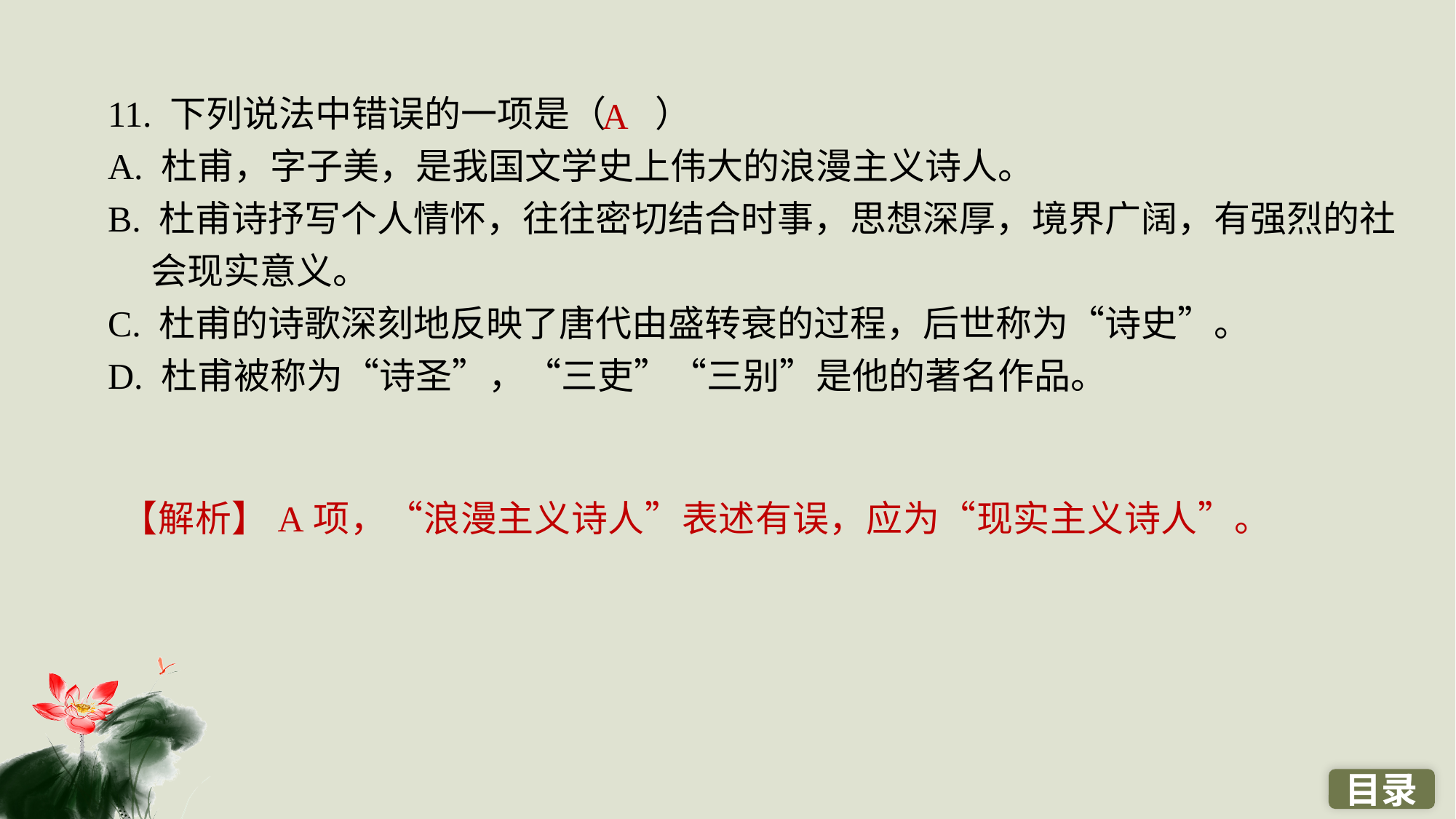

11. 下列说法中错误的一项是（      ）
A. 杜甫，字子美，是我国文学史上伟大的浪漫主义诗人。
B. 杜甫诗抒写个人情怀，往往密切结合时事，思想深厚，境界广阔，有强烈的社会现实意义。
C. 杜甫的诗歌深刻地反映了唐代由盛转衰的过程，后世称为“诗史”。
D. 杜甫被称为“诗圣”，“三吏”“三别”是他的著名作品。
A
【解析】A项，“浪漫主义诗人”表述有误，应为“现实主义诗人”。